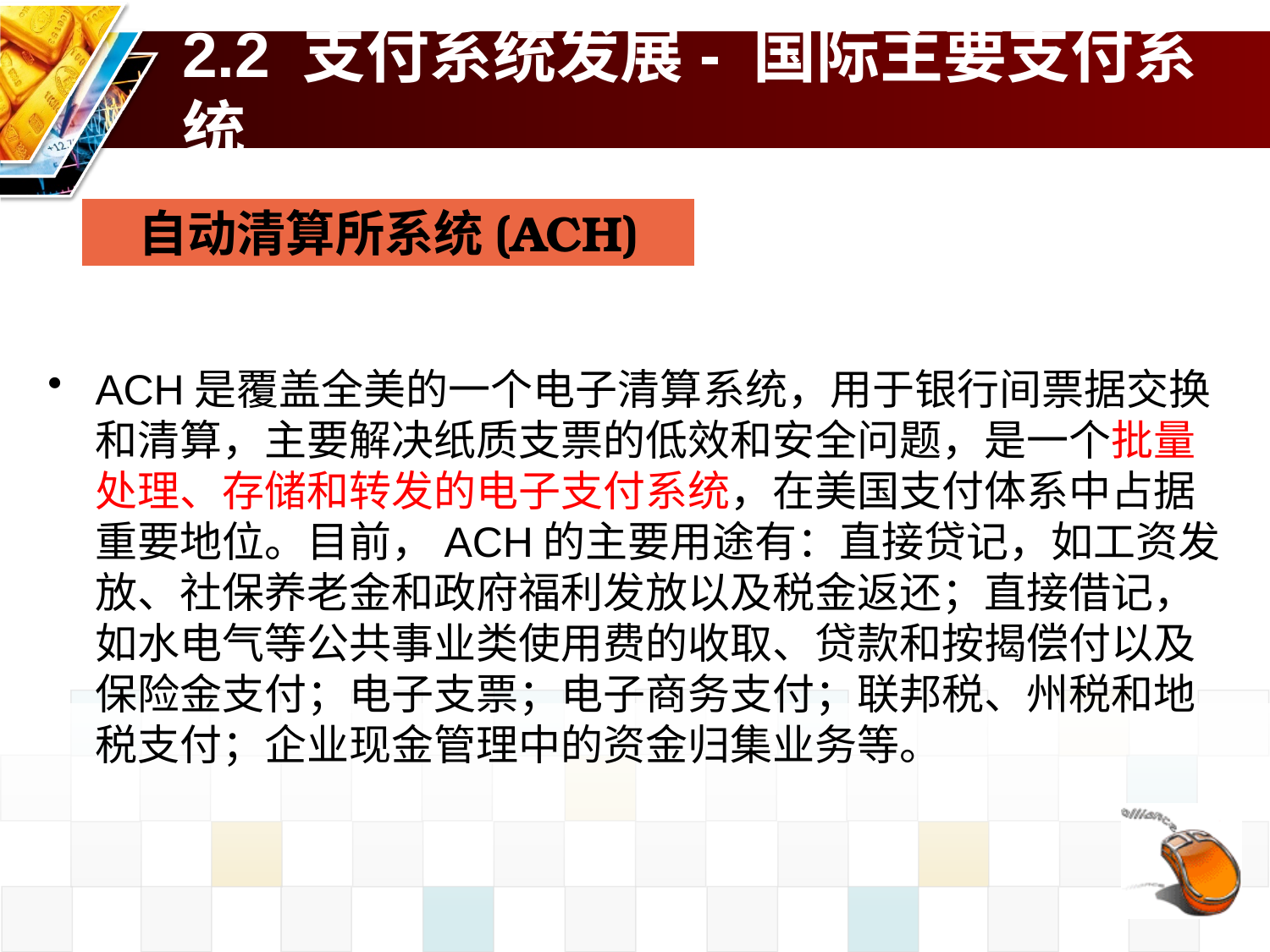

# 2.2 支付系统发展- 国际主要支付系统
自动清算所系统(ACH)
ACH是覆盖全美的一个电子清算系统，用于银行间票据交换和清算，主要解决纸质支票的低效和安全问题，是一个批量处理、存储和转发的电子支付系统，在美国支付体系中占据重要地位。目前，ACH的主要用途有：直接贷记，如工资发放、社保养老金和政府福利发放以及税金返还；直接借记，如水电气等公共事业类使用费的收取、贷款和按揭偿付以及保险金支付；电子支票；电子商务支付；联邦税、州税和地税支付；企业现金管理中的资金归集业务等。